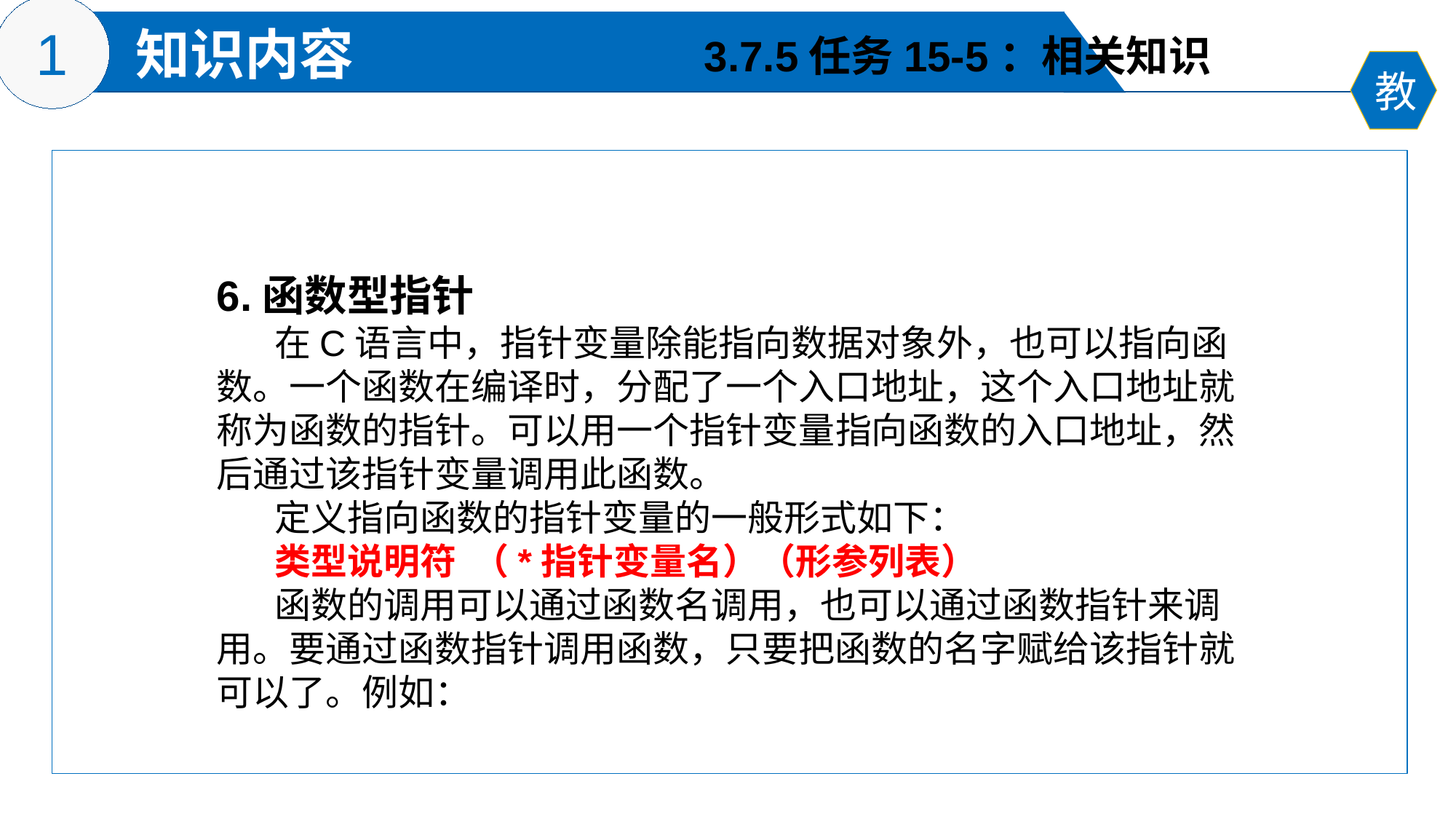

3.7.5任务15-5：相关知识
6.函数型指针
      在C语言中，指针变量除能指向数据对象外，也可以指向函数。一个函数在编译时，分配了一个入口地址，这个入口地址就称为函数的指针。可以用一个指针变量指向函数的入口地址，然后通过该指针变量调用此函数。
      定义指向函数的指针变量的一般形式如下：
      类型说明符  （*指针变量名）（形参列表）
      函数的调用可以通过函数名调用，也可以通过函数指针来调用。要通过函数指针调用函数，只要把函数的名字赋给该指针就可以了。例如：